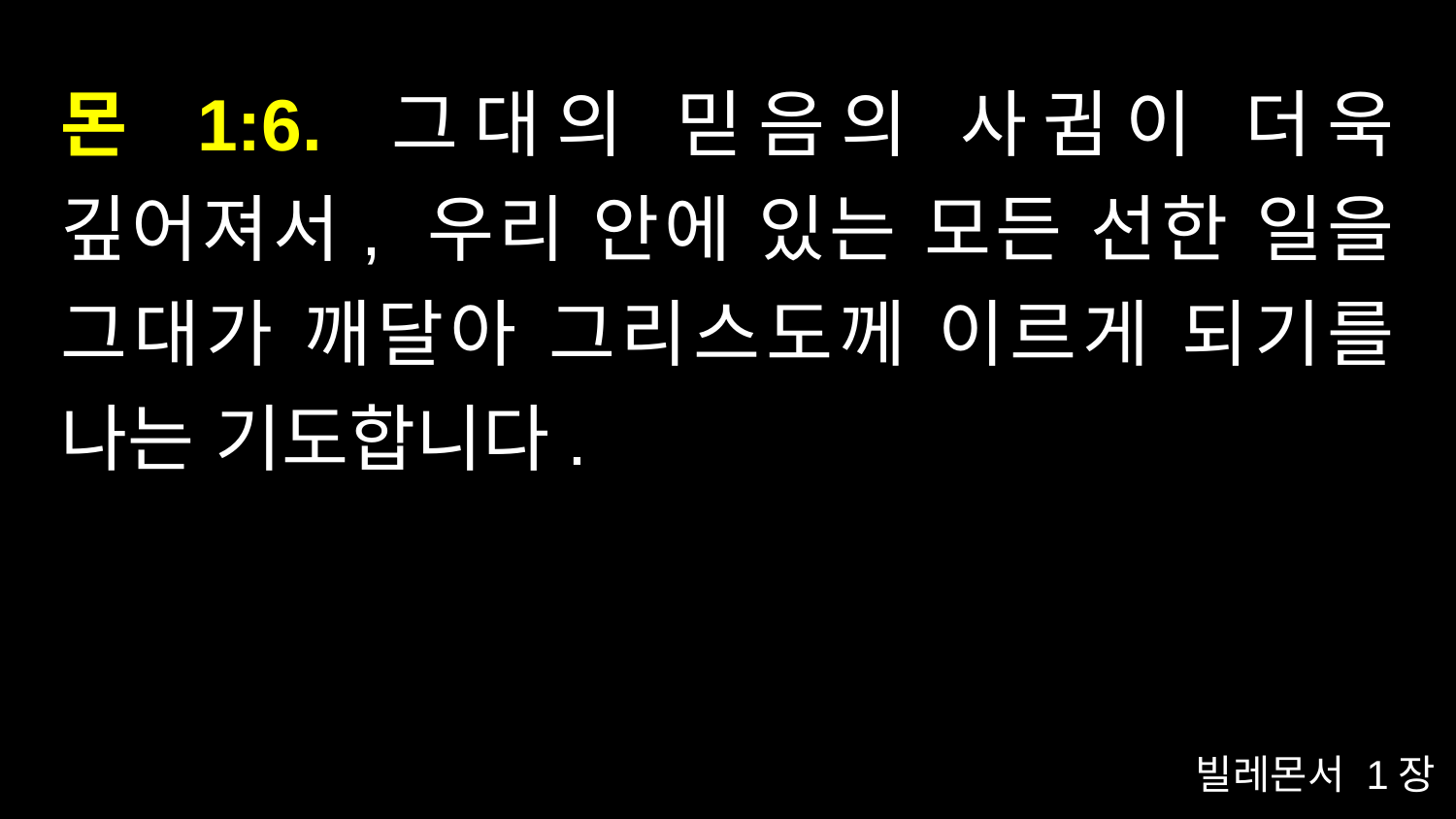

# 몬 1:6. 그대의 믿음의 사귐이 더욱 깊어져서, 우리 안에 있는 모든 선한 일을 그대가 깨달아 그리스도께 이르게 되기를 나는 기도합니다.
빌레몬서 1장